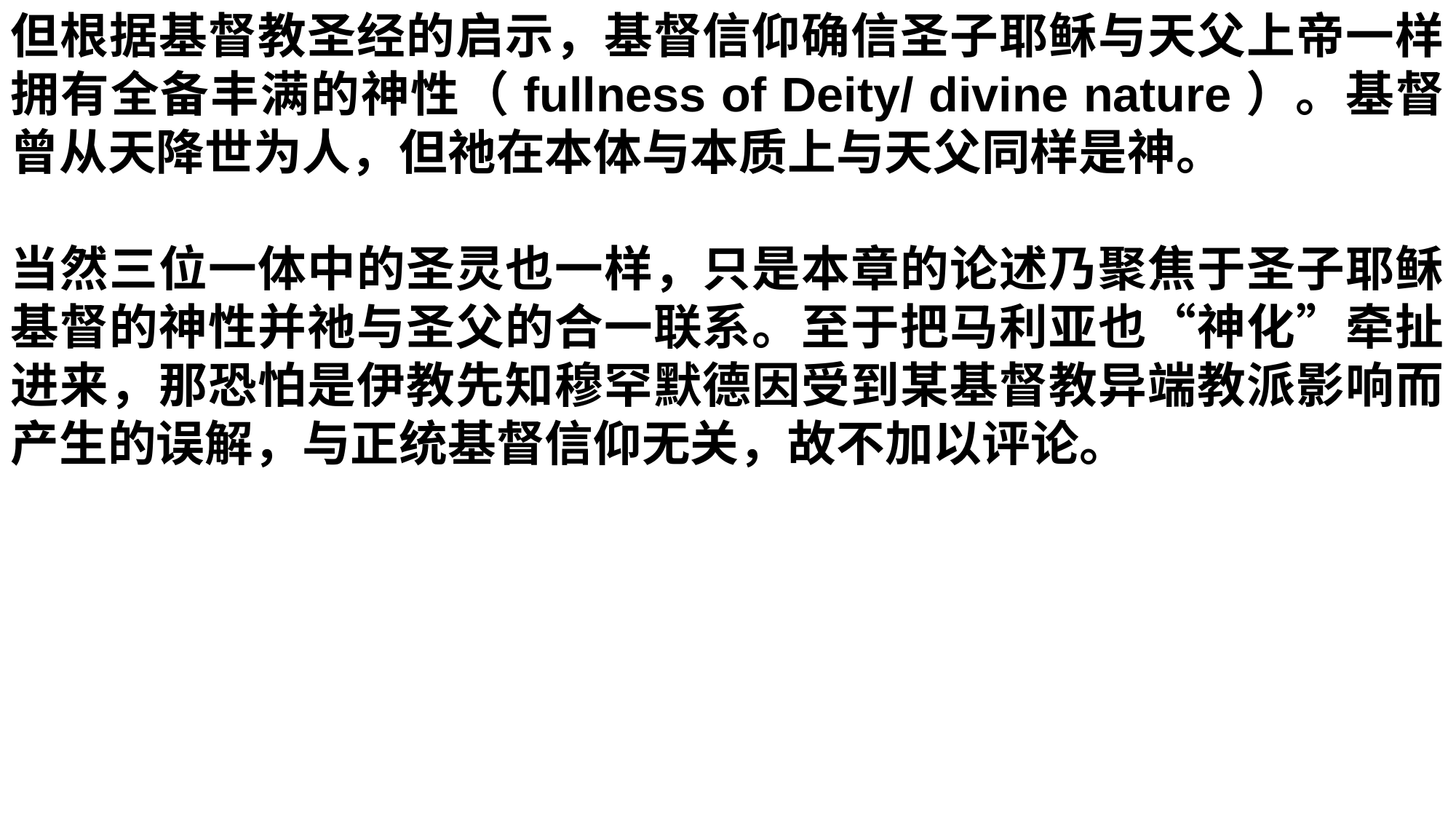

但根据基督教圣经的启示，基督信仰确信圣子耶稣与天父上帝一样拥有全备丰满的神性（fullness of Deity/ divine nature）。基督曾从天降世为人，但祂在本体与本质上与天父同样是神。

当然三位一体中的圣灵也一样，只是本章的论述乃聚焦于圣子耶稣基督的神性并祂与圣父的合一联系。至于把马利亚也“神化”牵扯进来，那恐怕是伊教先知穆罕默德因受到某基督教异端教派影响而产生的误解，与正统基督信仰无关，故不加以评论。